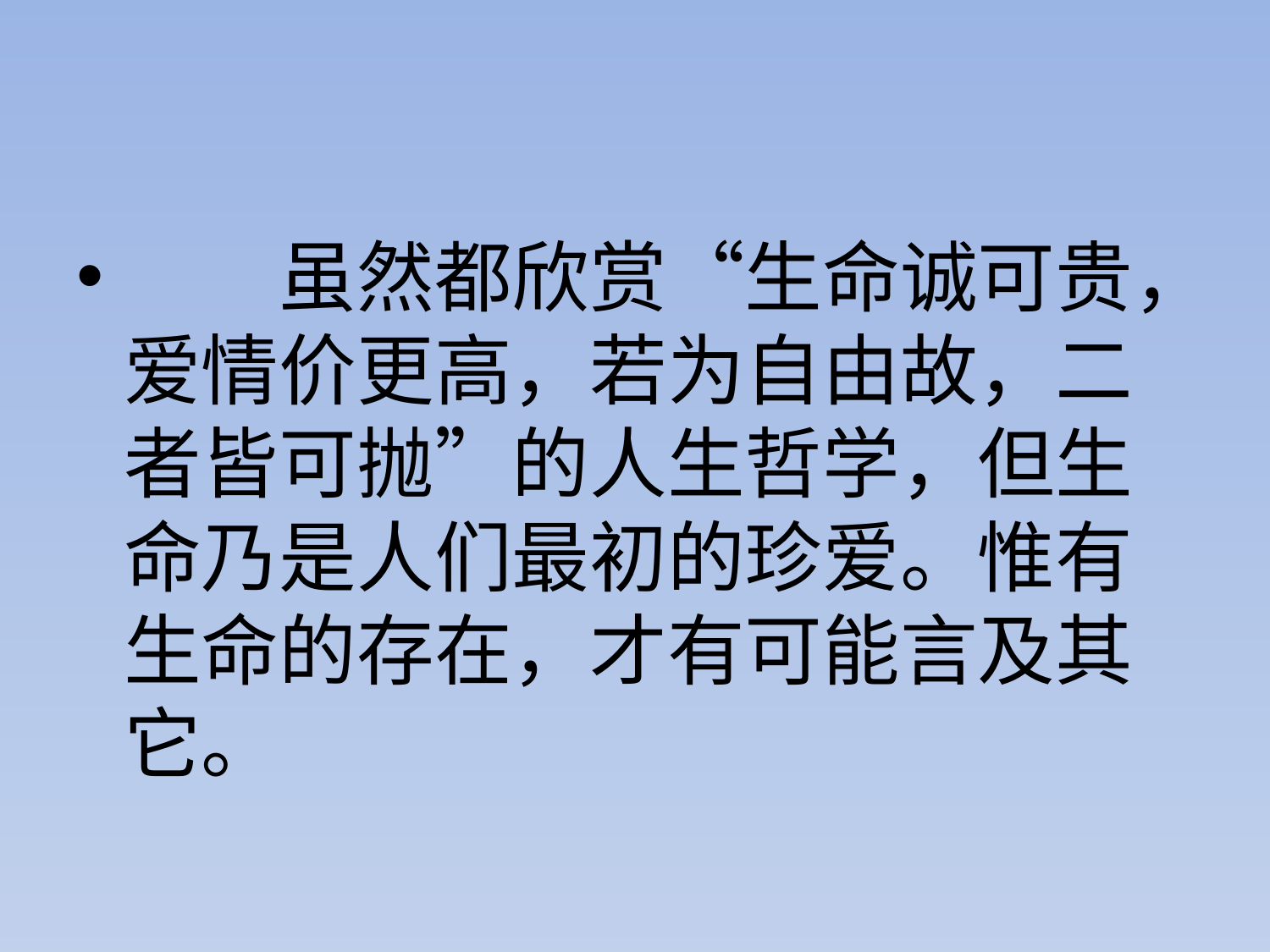

虽然都欣赏“生命诚可贵，爱情价更高，若为自由故，二者皆可抛”的人生哲学，但生命乃是人们最初的珍爱。惟有生命的存在，才有可能言及其它。